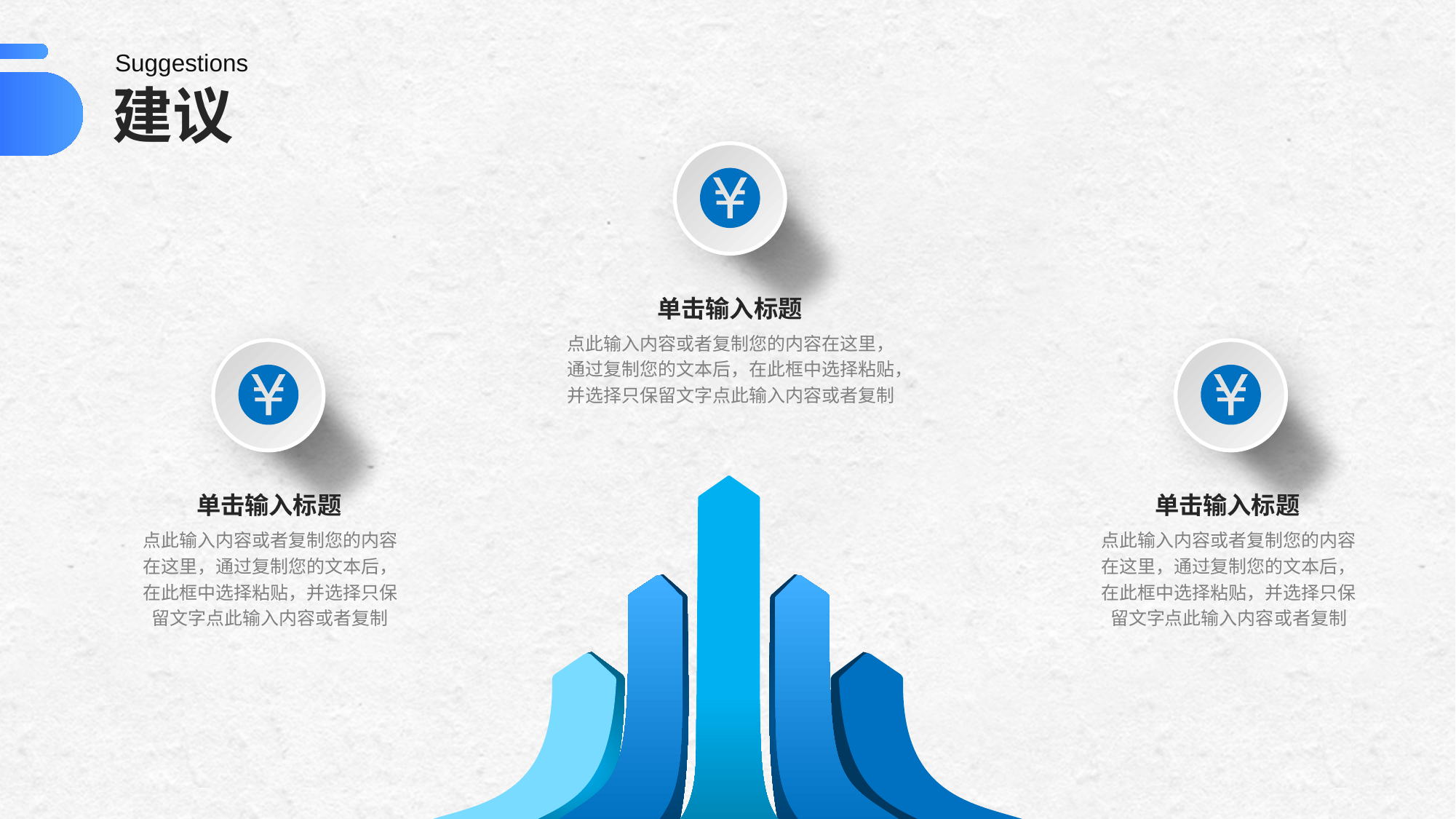

Suggestions

建议

单击输入标题
点此输入内容或者复制您的内容在这里，通过复制您的文本后，在此框中选择粘贴，并选择只保留文字点此输入内容或者复制

单击输入标题
单击输入标题
点此输入内容或者复制您的内容在这里，通过复制您的文本后，在此框中选择粘贴，并选择只保留文字点此输入内容或者复制
点此输入内容或者复制您的内容在这里，通过复制您的文本后，在此框中选择粘贴，并选择只保留文字点此输入内容或者复制